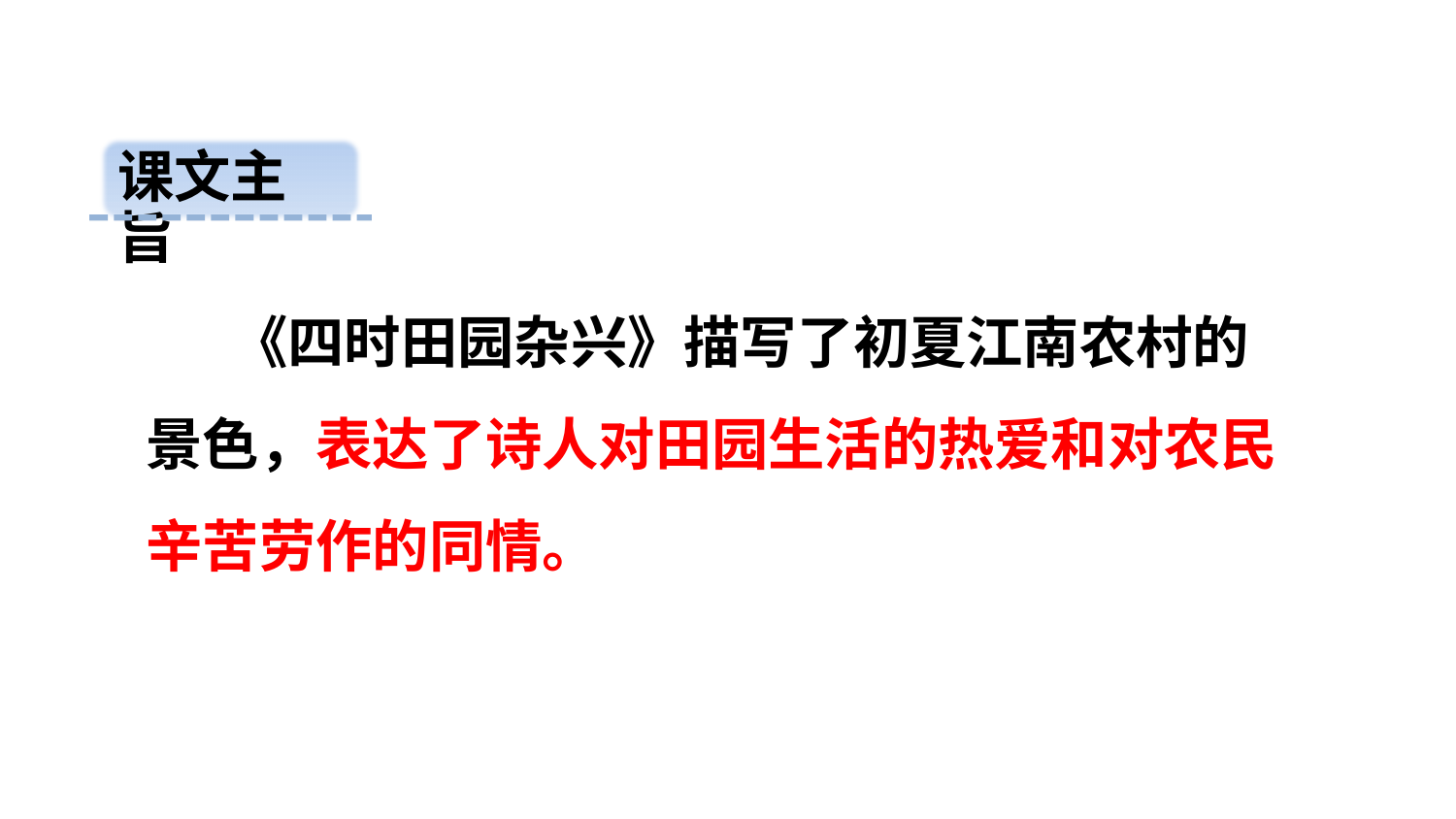

课文主旨

《四时田园杂兴》描写了初夏江南农村的景色，表达了诗人对田园生活的热爱和对农民辛苦劳作的同情。